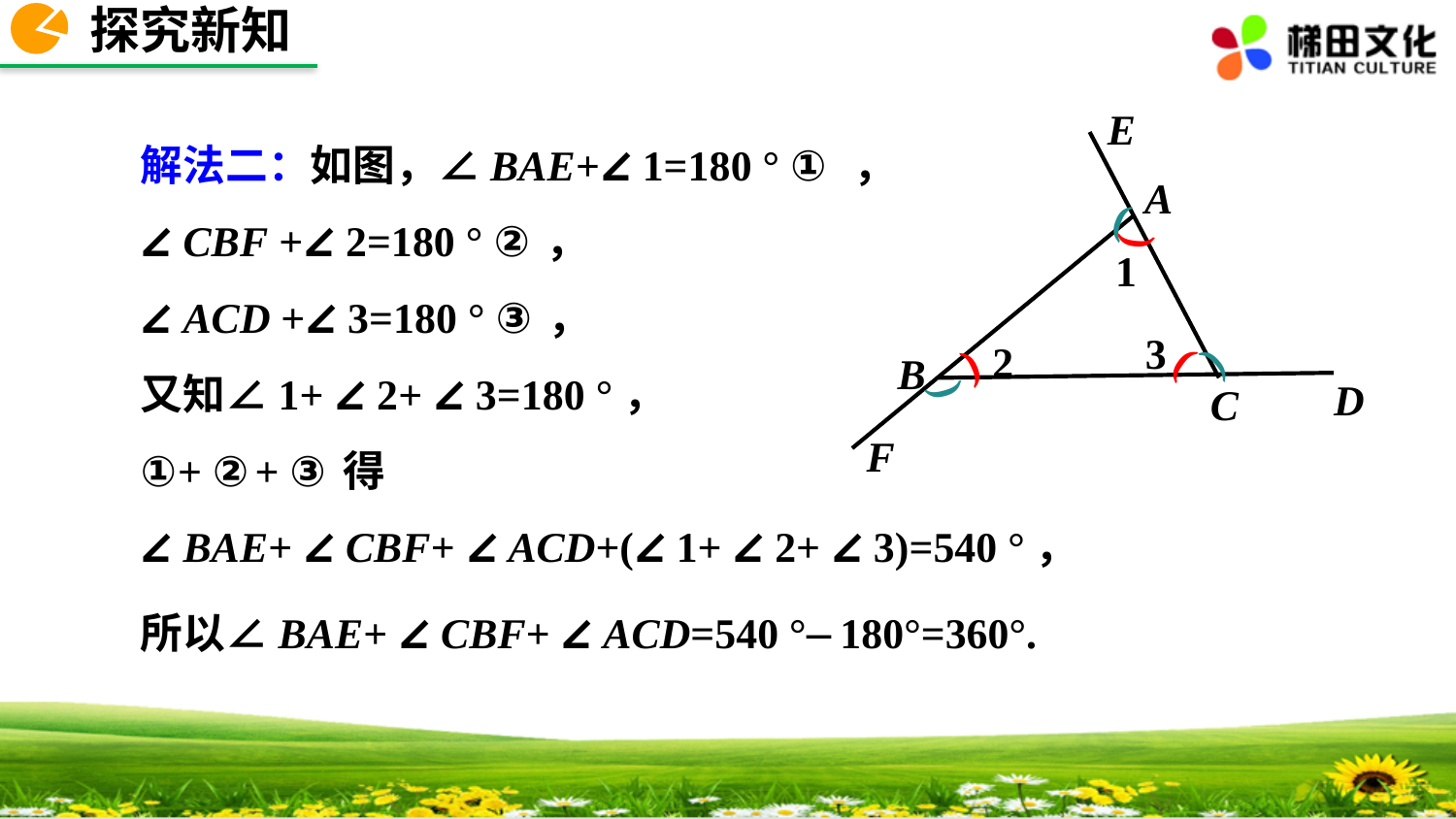

探究新知

E
A
B
C
(
(
(
(
(
(
D
F
1
3
2
解法二：如图，∠BAE+∠1=180 ° ① ，
∠CBF +∠2=180 ° ②，
∠ACD +∠3=180 ° ③，
又知∠1+ ∠2+ ∠3=180 °，
①+ ②+ ③得
∠BAE+ ∠CBF+ ∠ACD+(∠1+ ∠2+ ∠3)=540 °，
所以∠BAE+ ∠CBF+ ∠ACD=540 °– 180°=360°.